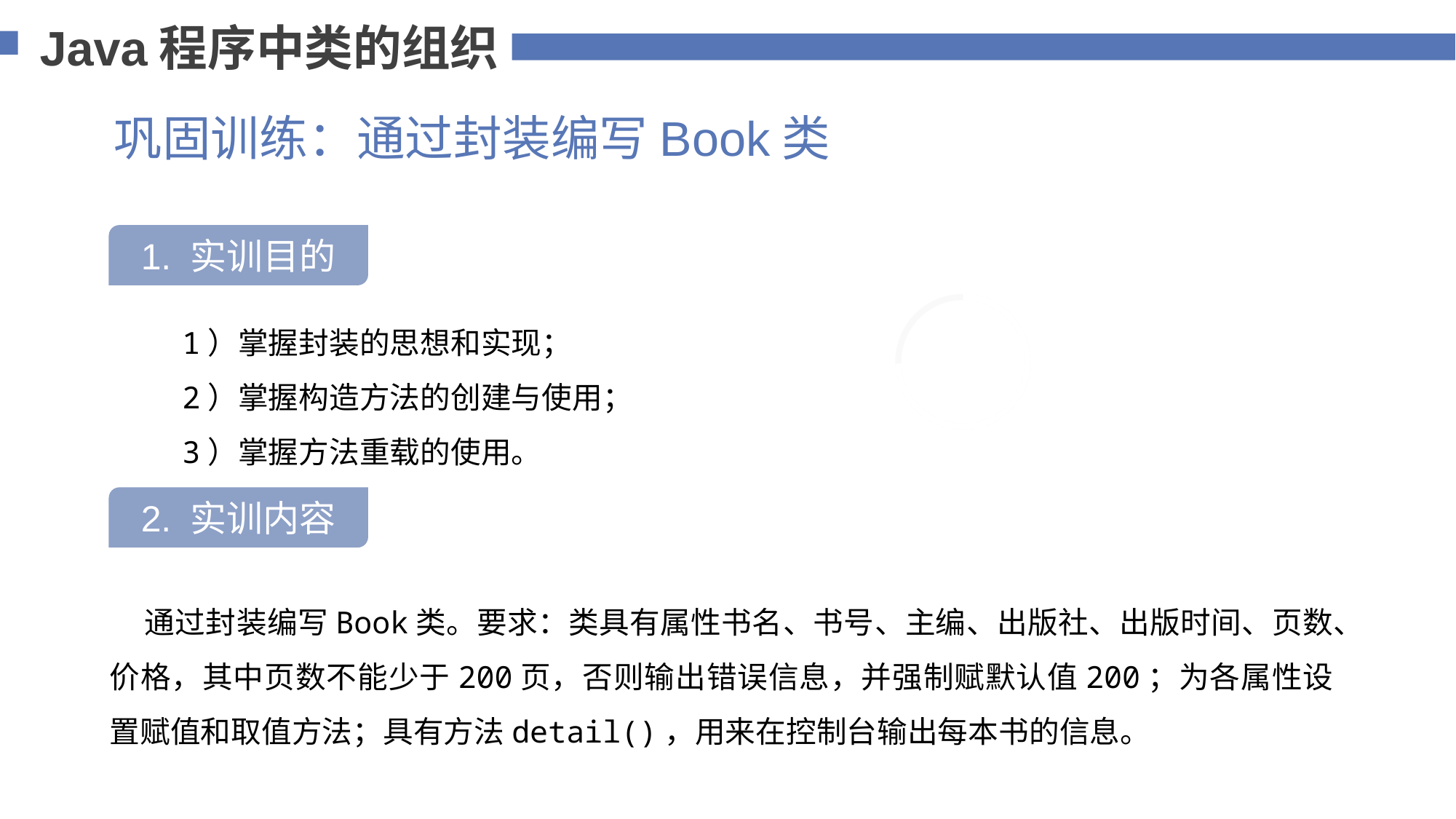

Java程序中类的组织

巩固训练：通过封装编写Book类
1. 实训目的

75%
    1）掌握封装的思想和实现；
    2）掌握构造方法的创建与使用；
    3）掌握方法重载的使用。
2. 实训内容
    通过封装编写Book类。要求：类具有属性书名、书号、主编、出版社、出版时间、页数、价格，其中页数不能少于200页，否则输出错误信息，并强制赋默认值200；为各属性设置赋值和取值方法；具有方法detail()，用来在控制台输出每本书的信息。